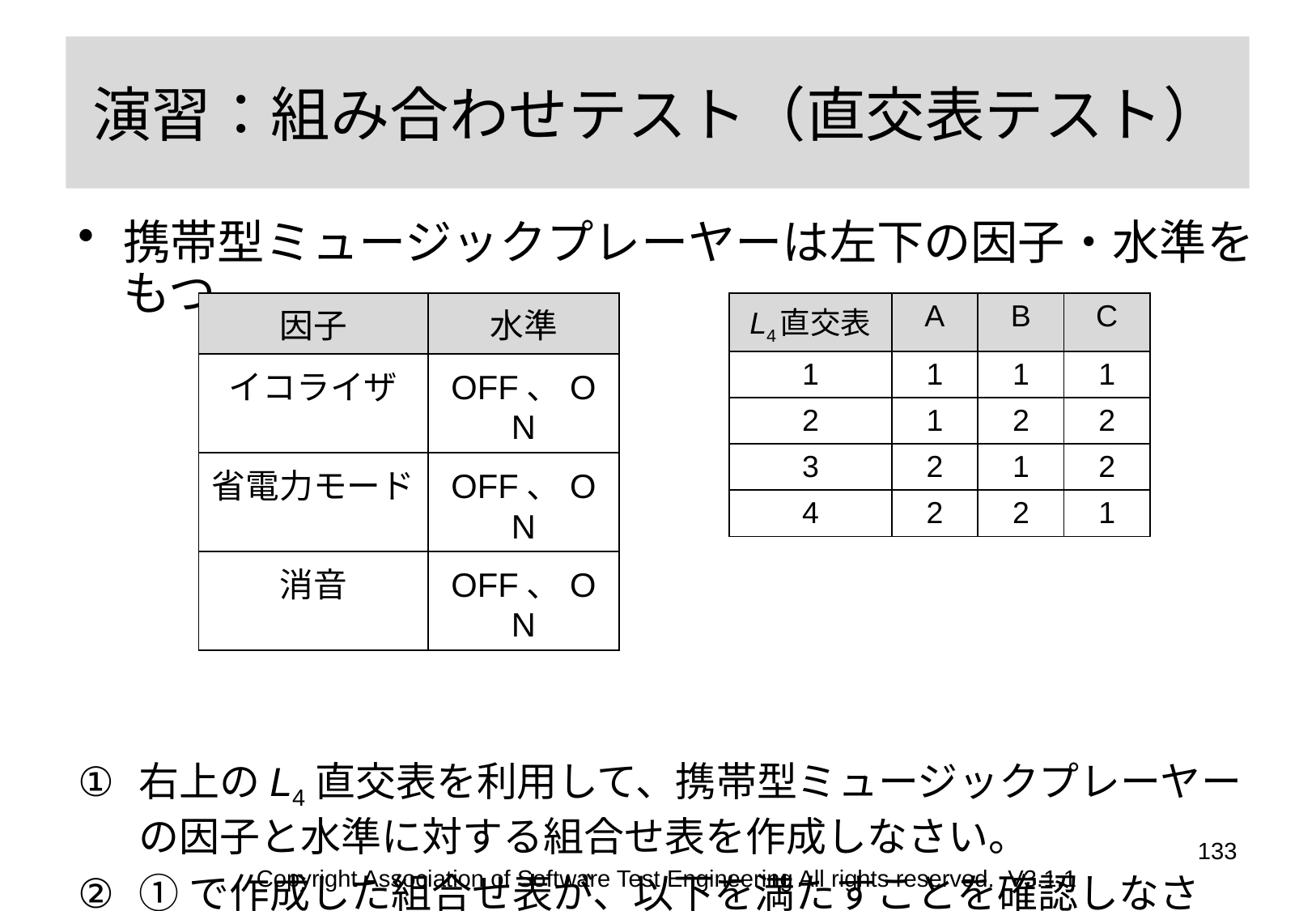

# 演習：組み合わせテスト（直交表テスト）
携帯型ミュージックプレーヤーは左下の因子・水準をもつ。

右上のL4直交表を利用して、携帯型ミュージックプレーヤーの因子と水準に対する組合せ表を作成しなさい。
①で作成した組合せ表が、以下を満たすことを確認しなさい。
任意の2因子間で水準の総当たりを実現していること。
3因子間では総当たりになっていないこと。
| 因子 | 水準 |
| --- | --- |
| イコライザ | OFF、ON |
| 省電力モード | OFF、ON |
| 消音 | OFF、ON |
| L4直交表 | A | B | C |
| --- | --- | --- | --- |
| 1 | 1 | 1 | 1 |
| 2 | 1 | 2 | 2 |
| 3 | 2 | 1 | 2 |
| 4 | 2 | 2 | 1 |
133
Copyright Association of Software Test Engineering All rights reserved.  V3.1.1